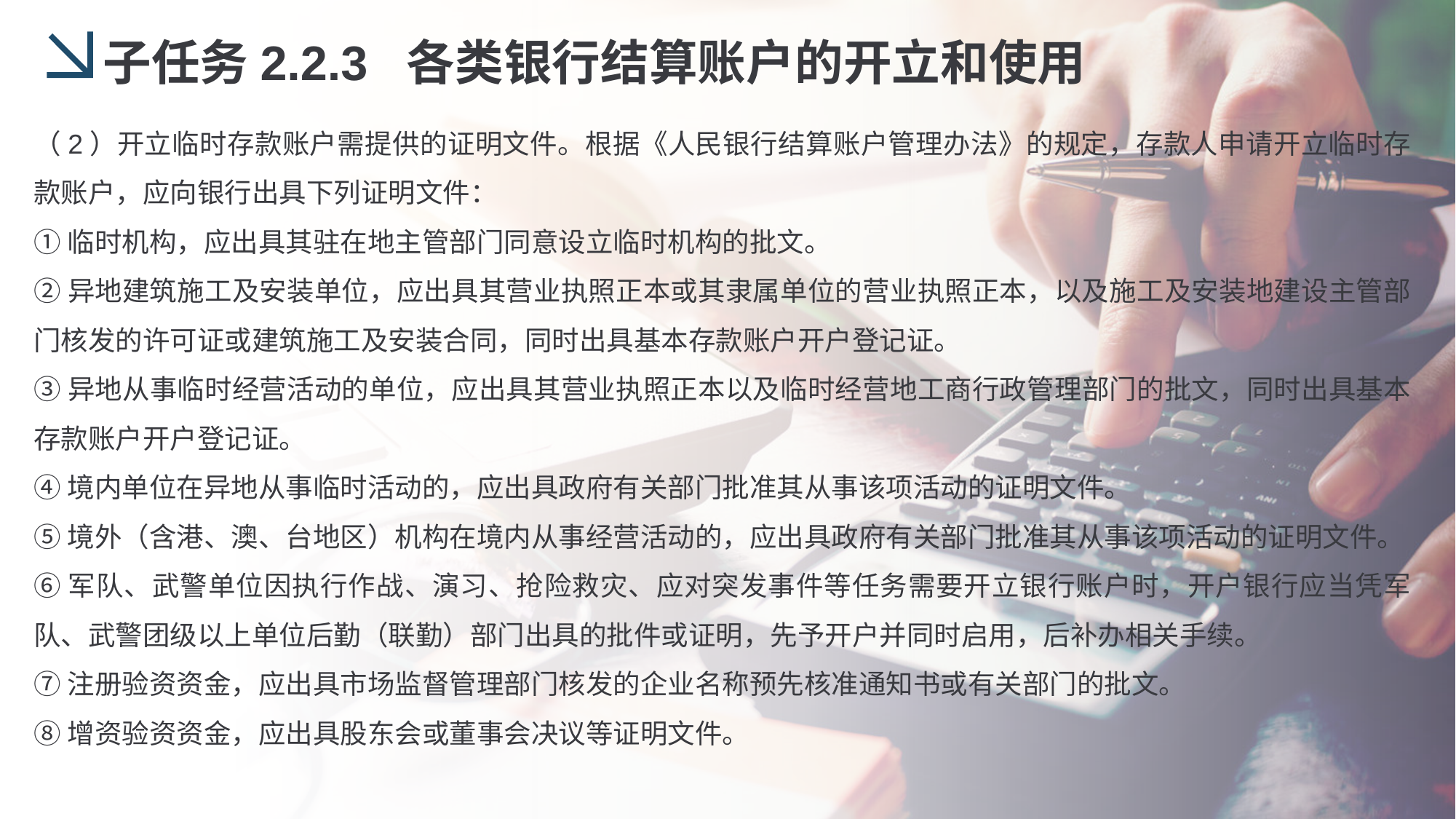

子任务2.2.3  各类银行结算账户的开立和使用

（2）开立临时存款账户需提供的证明文件。根据《人民银行结算账户管理办法》的规定，存款人申请开立临时存款账户，应向银行出具下列证明文件：
①临时机构，应出具其驻在地主管部门同意设立临时机构的批文。
②异地建筑施工及安装单位，应出具其营业执照正本或其隶属单位的营业执照正本，以及施工及安装地建设主管部门核发的许可证或建筑施工及安装合同，同时出具基本存款账户开户登记证。
③异地从事临时经营活动的单位，应出具其营业执照正本以及临时经营地工商行政管理部门的批文，同时出具基本存款账户开户登记证。
④境内单位在异地从事临时活动的，应出具政府有关部门批准其从事该项活动的证明文件。
⑤境外（含港、澳、台地区）机构在境内从事经营活动的，应出具政府有关部门批准其从事该项活动的证明文件。
⑥军队、武警单位因执行作战、演习、抢险救灾、应对突发事件等任务需要开立银行账户时，开户银行应当凭军队、武警团级以上单位后勤（联勤）部门出具的批件或证明，先予开户并同时启用，后补办相关手续。
⑦注册验资资金，应出具市场监督管理部门核发的企业名称预先核准通知书或有关部门的批文。
⑧增资验资资金，应出具股东会或董事会决议等证明文件。